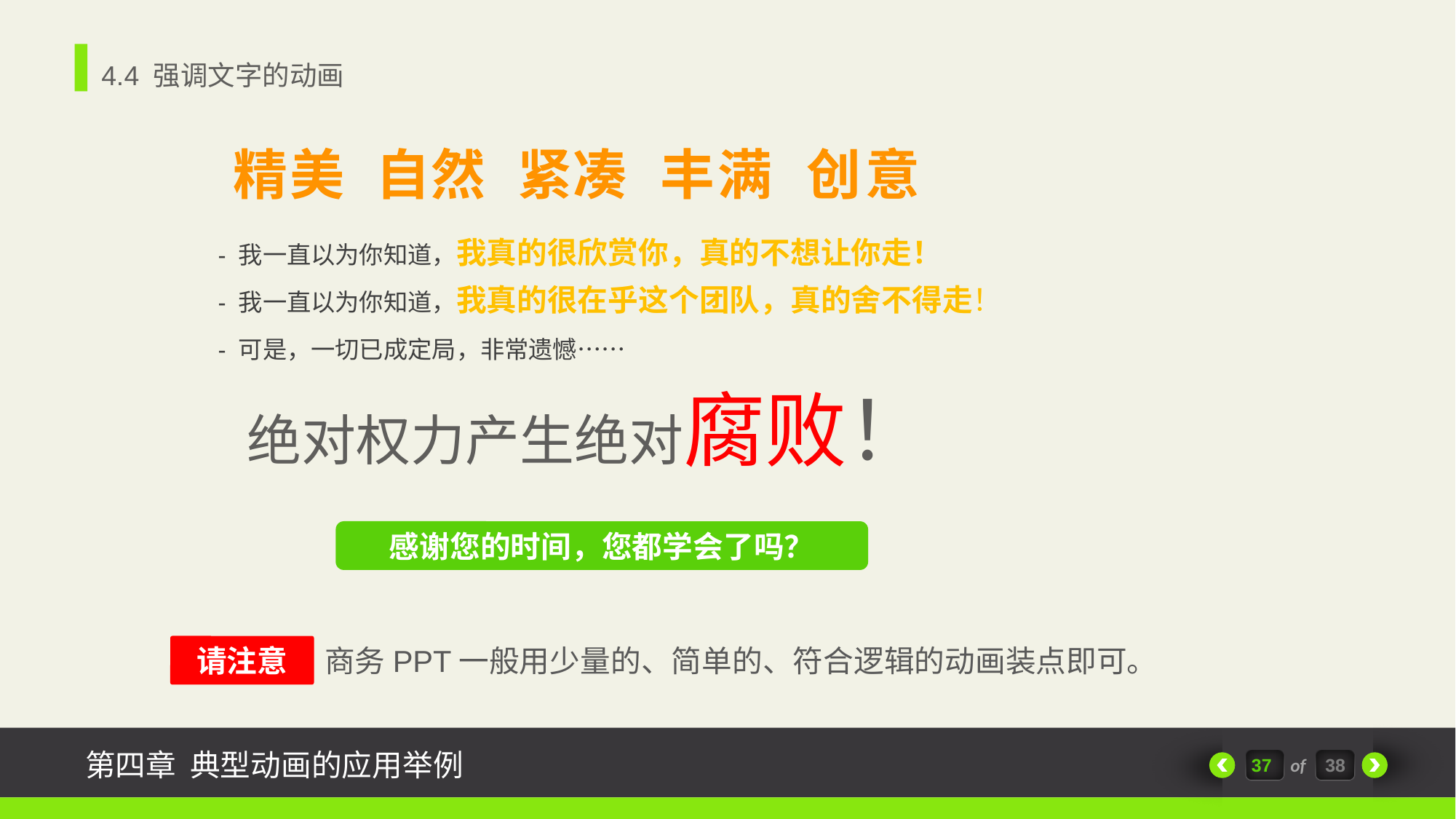

4.4 强调文字的动画

精
美
自
然
紧
凑
丰
满
创
意
- 我一直以为你知道，我真的很欣赏你，真的不想让你走！
- 我一直以为你知道，我真的很在乎这个团队，真的舍不得走！
- 可是，一切已成定局，非常遗憾……
绝对权力产生绝对腐败！
感谢您的时间，您都学会了吗？
请注意
商务PPT一般用少量的、简单的、符合逻辑的动画装点即可。